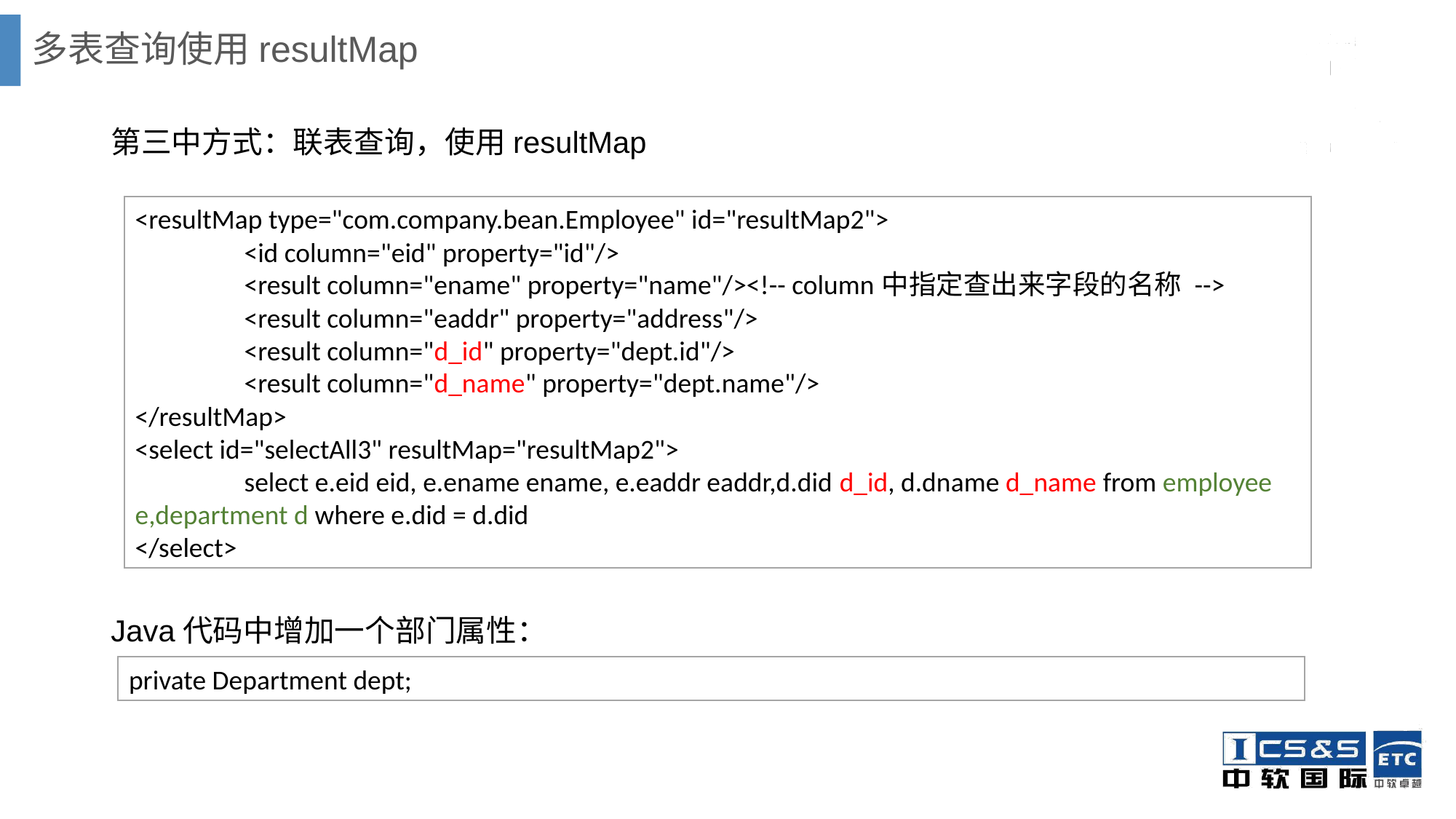

# 多表查询使用resultMap
第三中方式：联表查询，使用resultMap

Java代码中增加一个部门属性：

<resultMap type="com.company.bean.Employee" id="resultMap2">
	<id column="eid" property="id"/>
	<result column="ename" property="name"/><!-- column中指定查出来字段的名称 -->
	<result column="eaddr" property="address"/>
	<result column="d_id" property="dept.id"/>
	<result column="d_name" property="dept.name"/>
</resultMap>
<select id="selectAll3" resultMap="resultMap2">
	select e.eid eid, e.ename ename, e.eaddr eaddr,d.did d_id, d.dname d_name from employee e,department d where e.did = d.did
</select>
private Department dept;